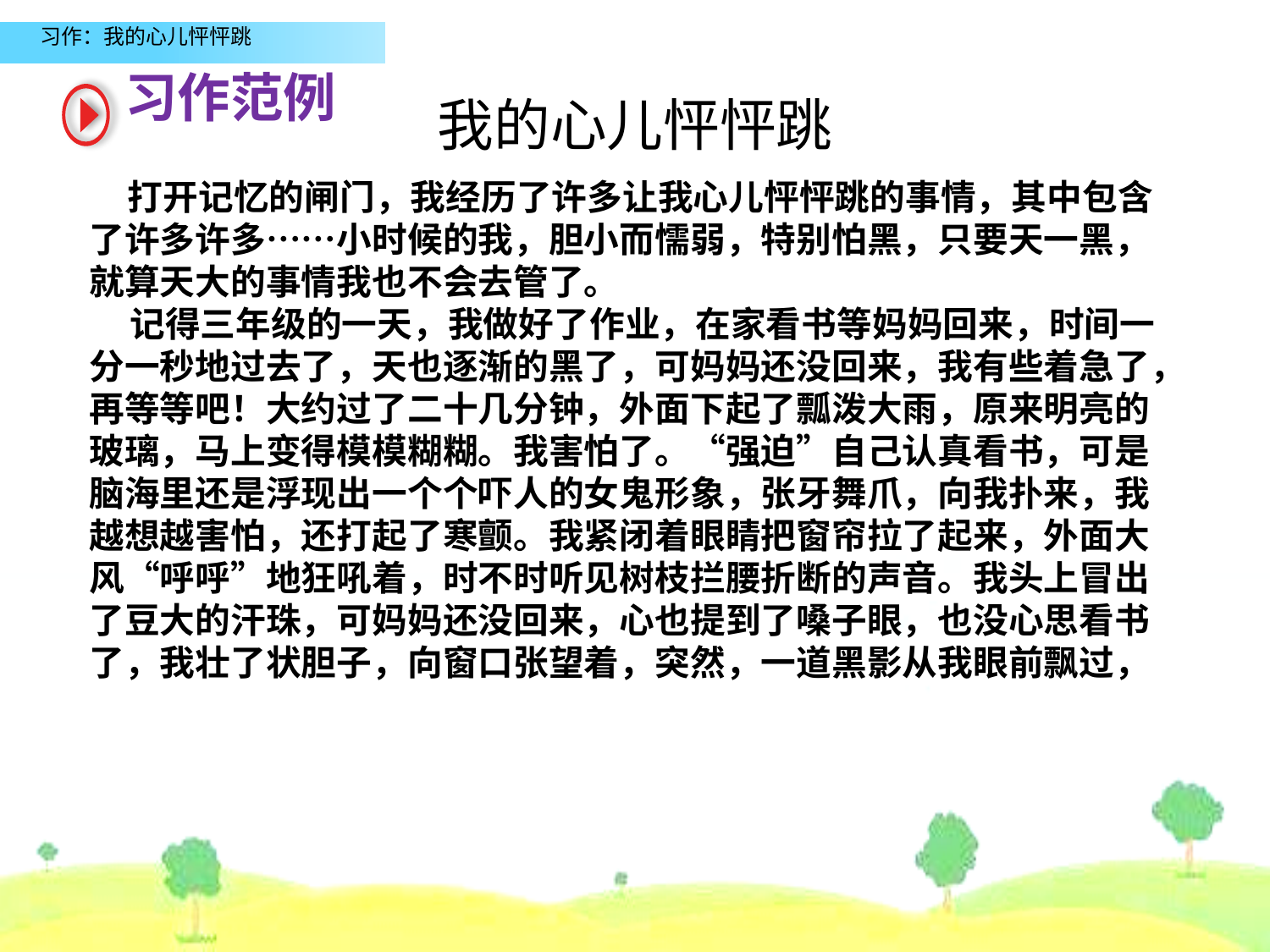

习作范例
我的心儿怦怦跳

    打开记忆的闸门，我经历了许多让我心儿怦怦跳的事情，其中包含了许多许多……小时候的我，胆小而懦弱，特别怕黑，只要天一黑，就算天大的事情我也不会去管了。
    记得三年级的一天，我做好了作业，在家看书等妈妈回来，时间一分一秒地过去了，天也逐渐的黑了，可妈妈还没回来，我有些着急了，再等等吧！大约过了二十几分钟，外面下起了瓢泼大雨，原来明亮的玻璃，马上变得模模糊糊。我害怕了。“强迫”自己认真看书，可是脑海里还是浮现出一个个吓人的女鬼形象，张牙舞爪，向我扑来，我越想越害怕，还打起了寒颤。我紧闭着眼睛把窗帘拉了起来，外面大风“呼呼”地狂吼着，时不时听见树枝拦腰折断的声音。我头上冒出了豆大的汗珠，可妈妈还没回来，心也提到了嗓子眼，也没心思看书了，我壮了状胆子，向窗口张望着，突然，一道黑影从我眼前飘过，